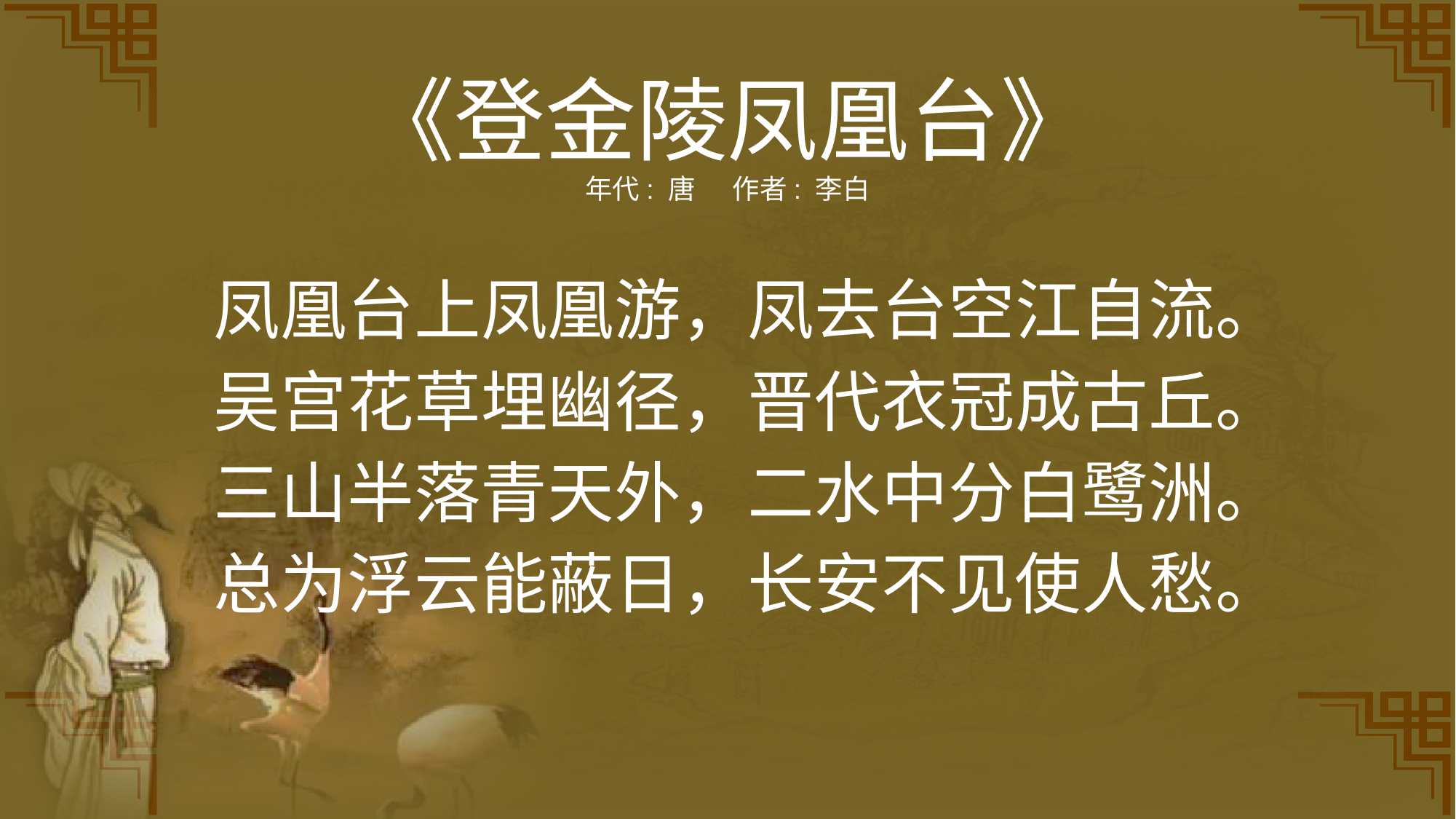

《登金陵凤凰台》
年代: 唐      作者: 李白
凤凰台上凤凰游，凤去台空江自流。
吴宫花草埋幽径，晋代衣冠成古丘。
三山半落青天外，二水中分白鹭洲。
总为浮云能蔽日，长安不见使人愁。
.